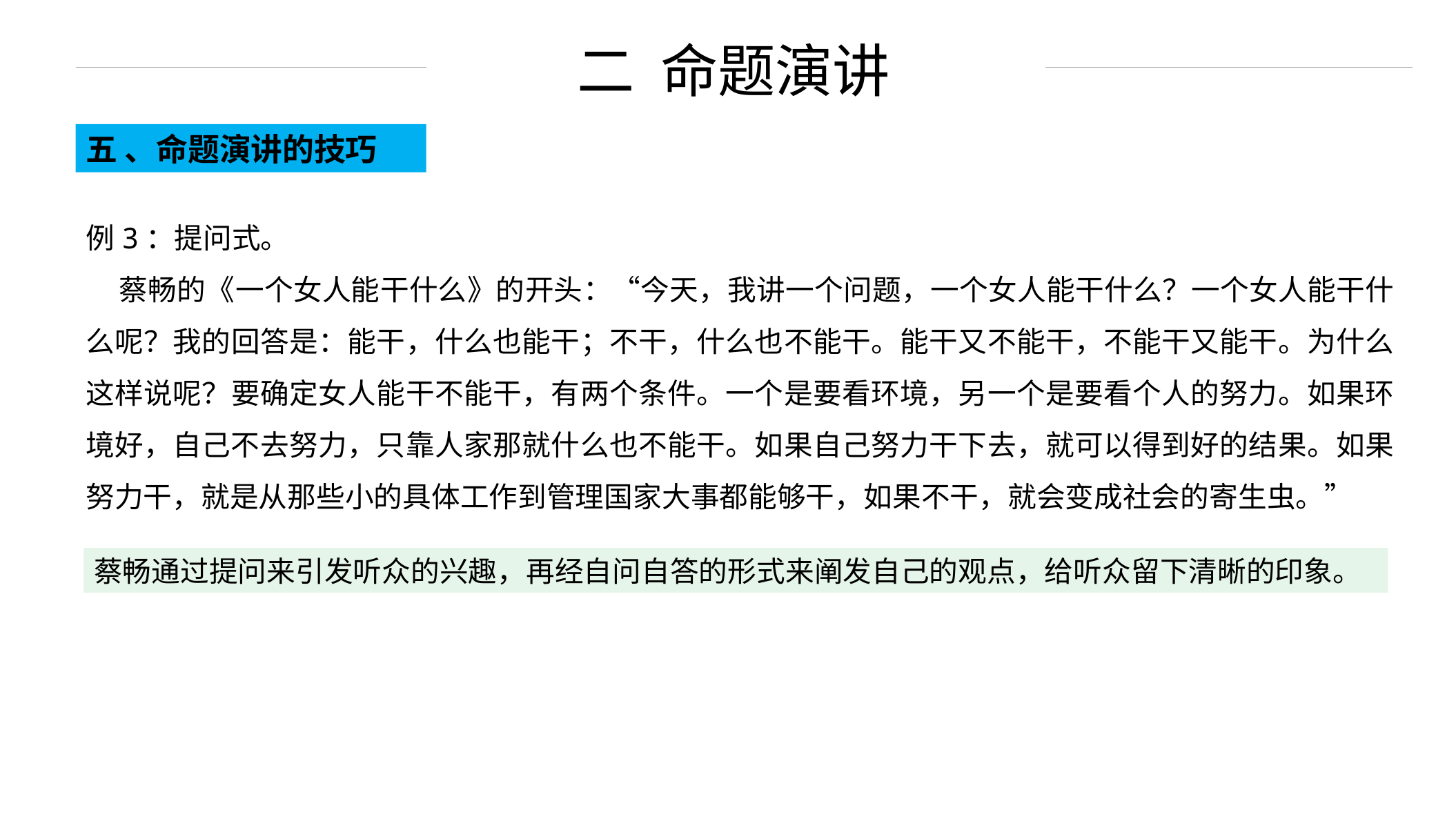

二  命题演讲
五 、命题演讲的技巧
例3：提问式。
    蔡畅的《一个女人能干什么》的开头：“今天，我讲一个问题，一个女人能干什么？一个女人能干什么呢？我的回答是：能干，什么也能干；不干，什么也不能干。能干又不能干，不能干又能干。为什么这样说呢？要确定女人能干不能干，有两个条件。一个是要看环境，另一个是要看个人的努力。如果环境好，自己不去努力，只靠人家那就什么也不能干。如果自己努力干下去，就可以得到好的结果。如果努力干，就是从那些小的具体工作到管理国家大事都能够干，如果不干，就会变成社会的寄生虫。”
蔡畅通过提问来引发听众的兴趣，再经自问自答的形式来阐发自己的观点，给听众留下清晰的印象。